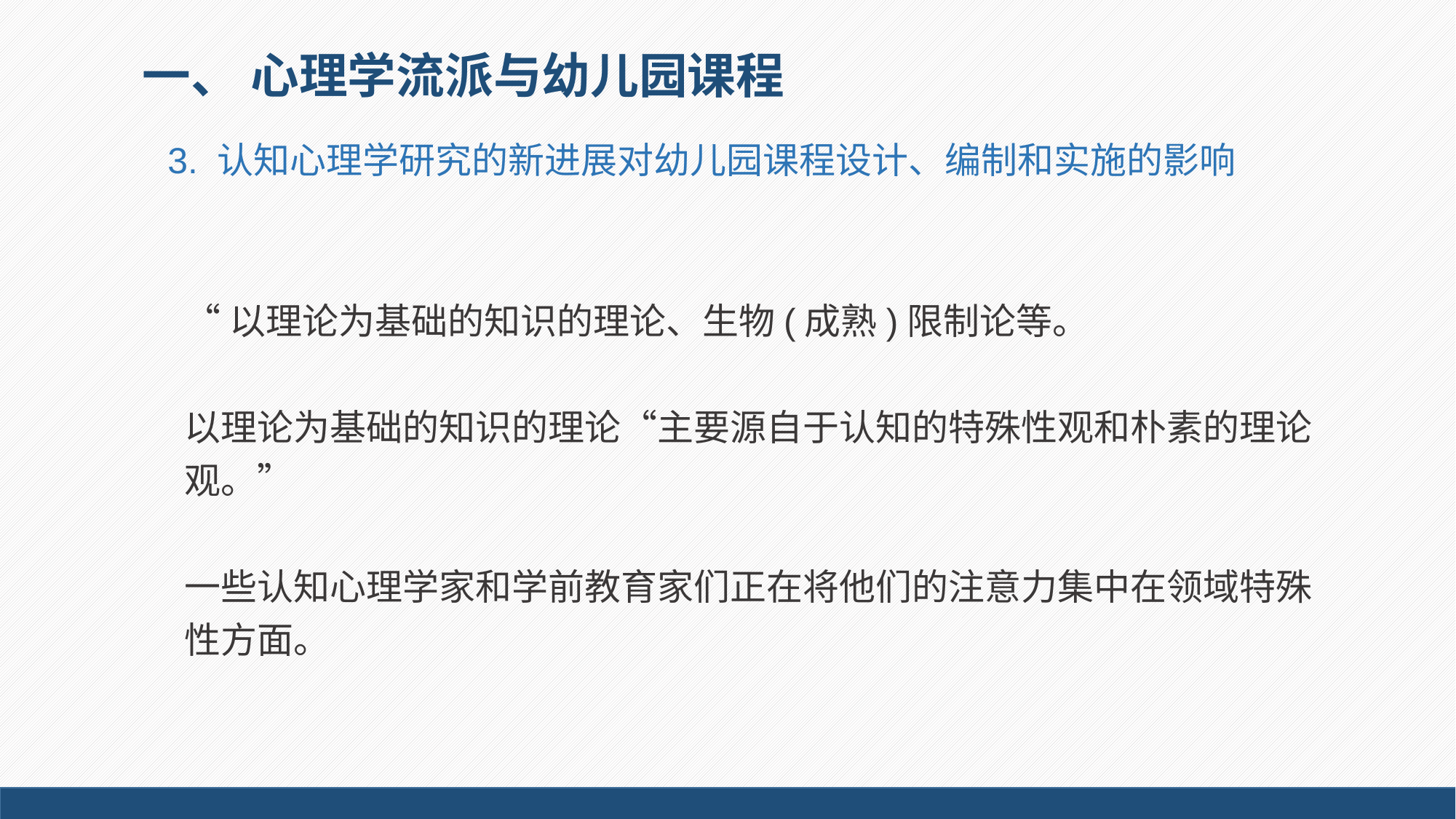

# 一、 心理学流派与幼儿园课程
3. 认知心理学研究的新进展对幼儿园课程设计、编制和实施的影响

“以理论为基础的知识的理论、生物(成熟)限制论等。

以理论为基础的知识的理论“主要源自于认知的特殊性观和朴素的理论观。”

一些认知心理学家和学前教育家们正在将他们的注意力集中在领域特殊性方面。